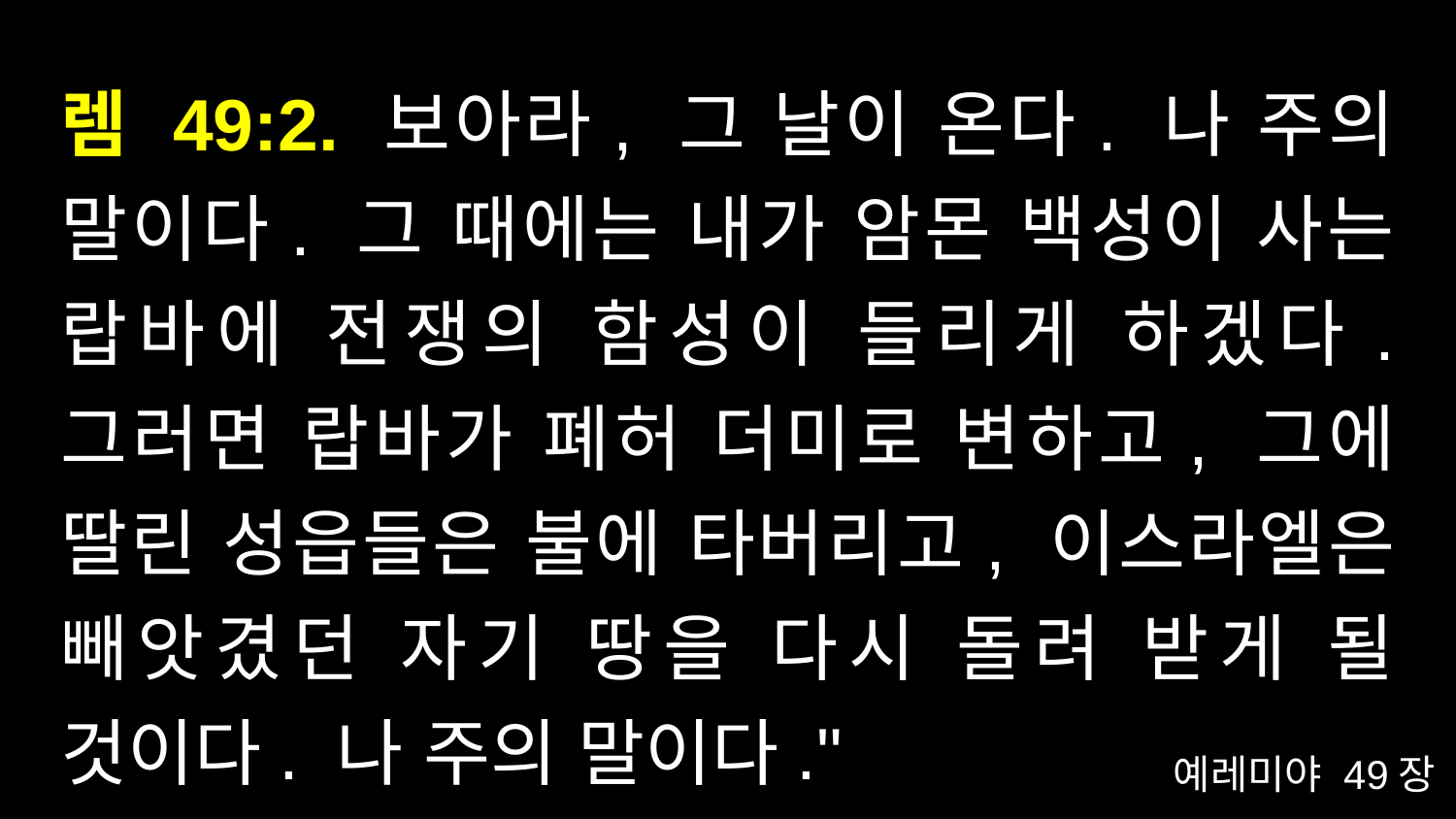

# 렘 49:2. 보아라, 그 날이 온다. 나 주의 말이다. 그 때에는 내가 암몬 백성이 사는 랍바에 전쟁의 함성이 들리게 하겠다. 그러면 랍바가 폐허 더미로 변하고, 그에 딸린 성읍들은 불에 타버리고, 이스라엘은 빼앗겼던 자기 땅을 다시 돌려 받게 될 것이다. 나 주의 말이다."
예레미야 49장